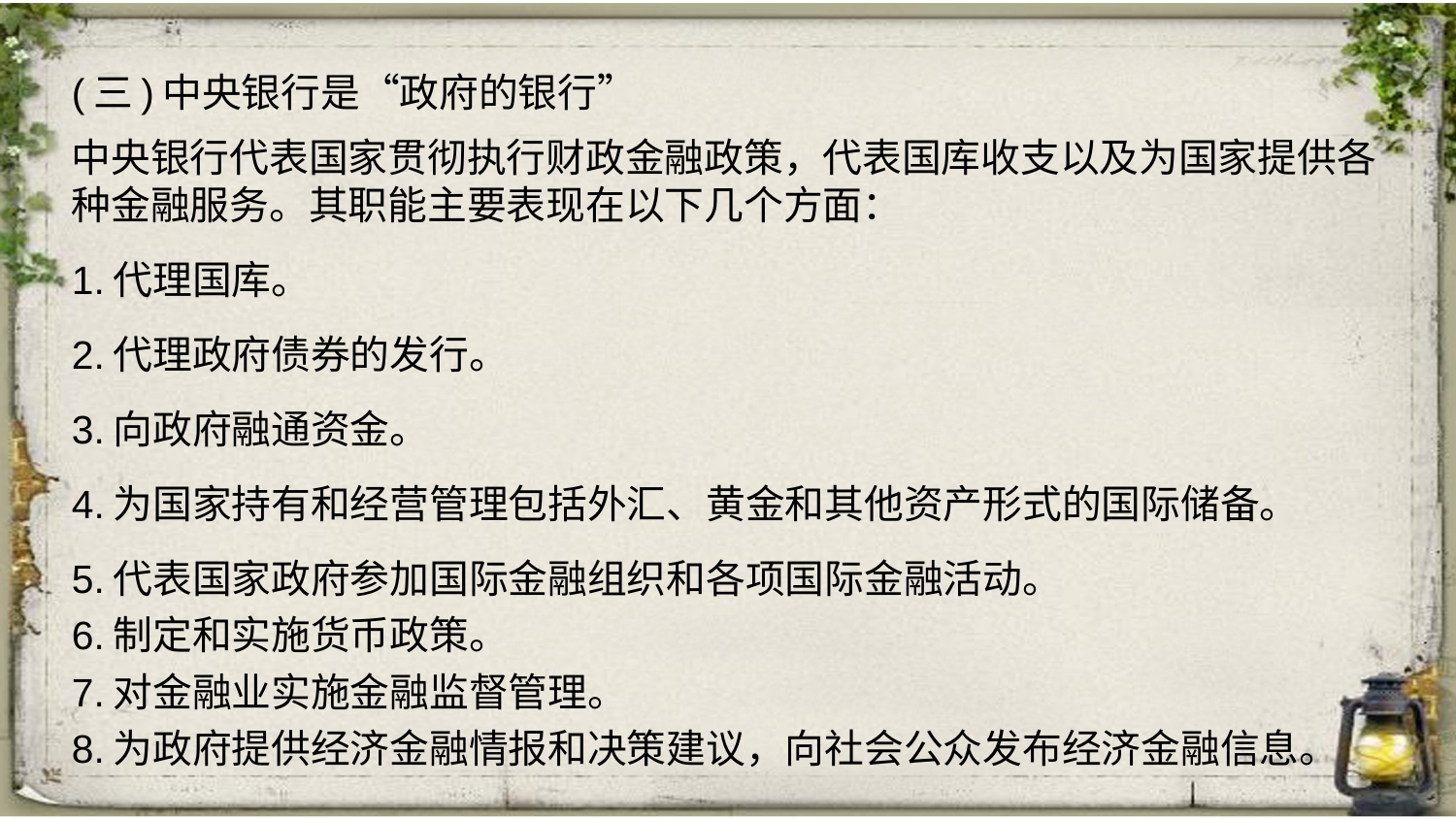

(三)中央银行是“政府的银行”
中央银行代表国家贯彻执行财政金融政策，代表国库收支以及为国家提供各种金融服务。其职能主要表现在以下几个方面：
1.代理国库。
2.代理政府债券的发行。
3.向政府融通资金。
4.为国家持有和经营管理包括外汇、黄金和其他资产形式的国际储备。
5.代表国家政府参加国际金融组织和各项国际金融活动。
6.制定和实施货币政策。
7.对金融业实施金融监督管理。
8.为政府提供经济金融情报和决策建议，向社会公众发布经济金融信息。